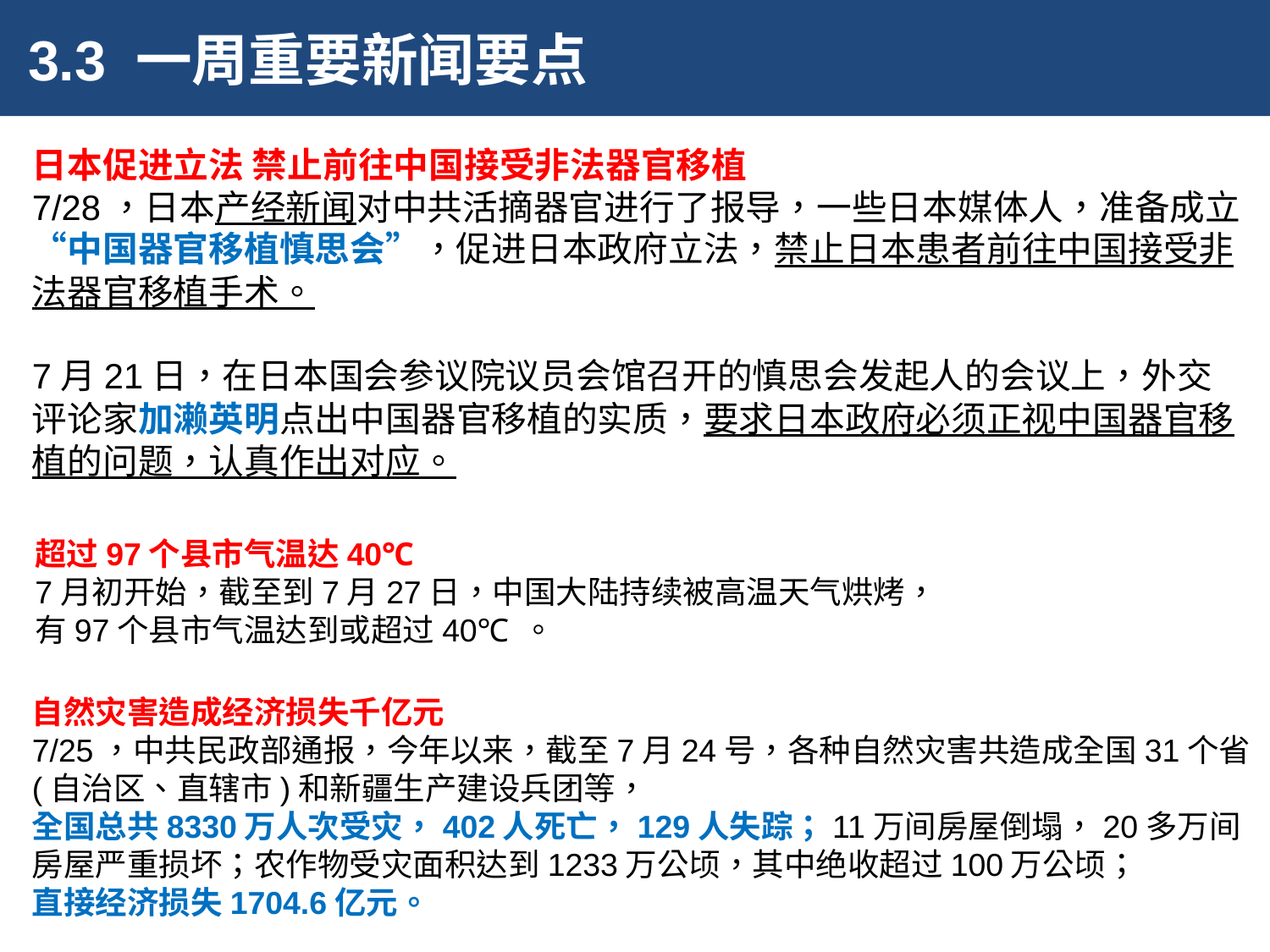

3.3 一周重要新闻要点
日本促进立法 禁止前往中国接受非法器官移植
7/28，日本产经新闻对中共活摘器官进行了报导，一些日本媒体人，准备成立“中国器官移植慎思会”，促进日本政府立法，禁止日本患者前往中国接受非法器官移植手术。

7月21日，在日本国会参议院议员会馆召开的慎思会发起人的会议上，外交评论家加濑英明点出中国器官移植的实质，要求日本政府必须正视中国器官移植的问题，认真作出对应。
超过97个县市气温达40℃
7月初开始，截至到7月27日，中国大陆持续被高温天气烘烤，
有97个县市气温达到或超过40℃。

自然灾害造成经济损失千亿元
7/25，中共民政部通报，今年以来，截至7月24号，各种自然灾害共造成全国31个省(自治区、直辖市)和新疆生产建设兵团等，
全国总共8330万人次受灾，402人死亡，129人失踪；11万间房屋倒塌，20多万间房屋严重损坏；农作物受灾面积达到1233万公顷，其中绝收超过100万公顷；
直接经济损失1704.6亿元。